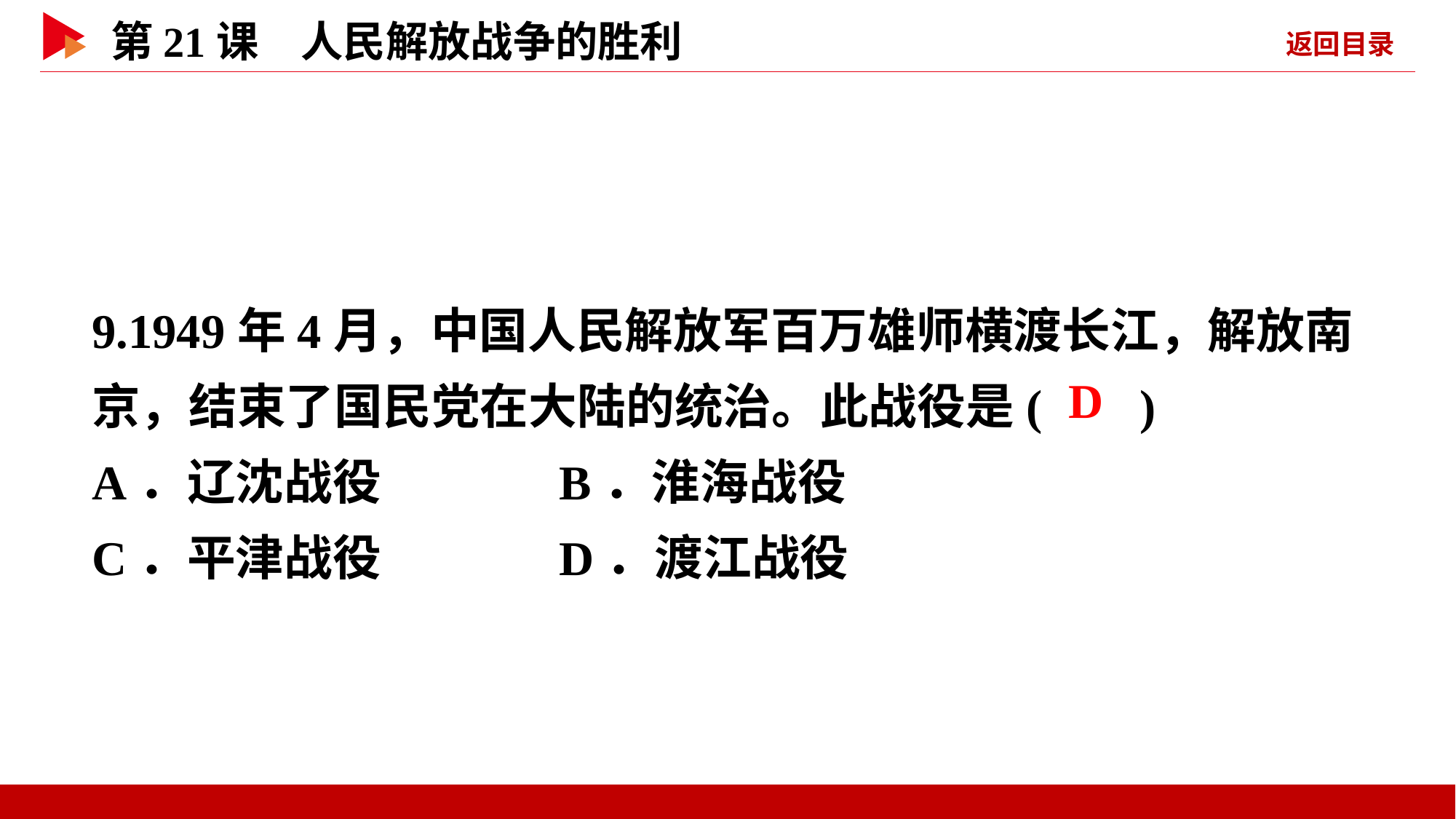

9.1949年4月，中国人民解放军百万雄师横渡长江，解放南京，结束了国民党在大陆的统治。此战役是(        )
A．辽沈战役               B．淮海战役
C．平津战役               D．渡江战役
   D